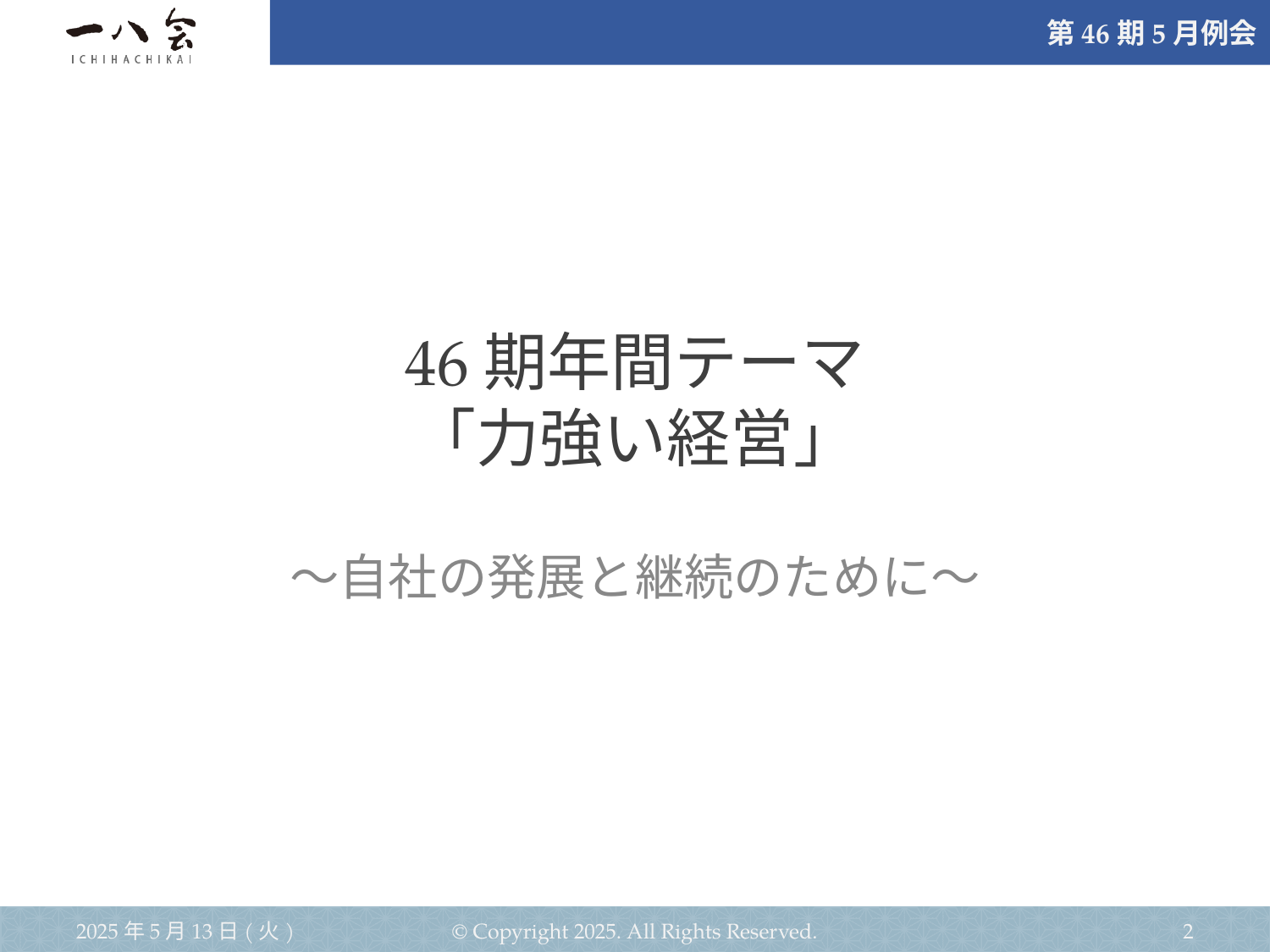

# 46期年間テーマ 「力強い経営」
～自社の発展と継続のために～
2025年5月13日(火)
© Copyright 2025. All Rights Reserved.
2